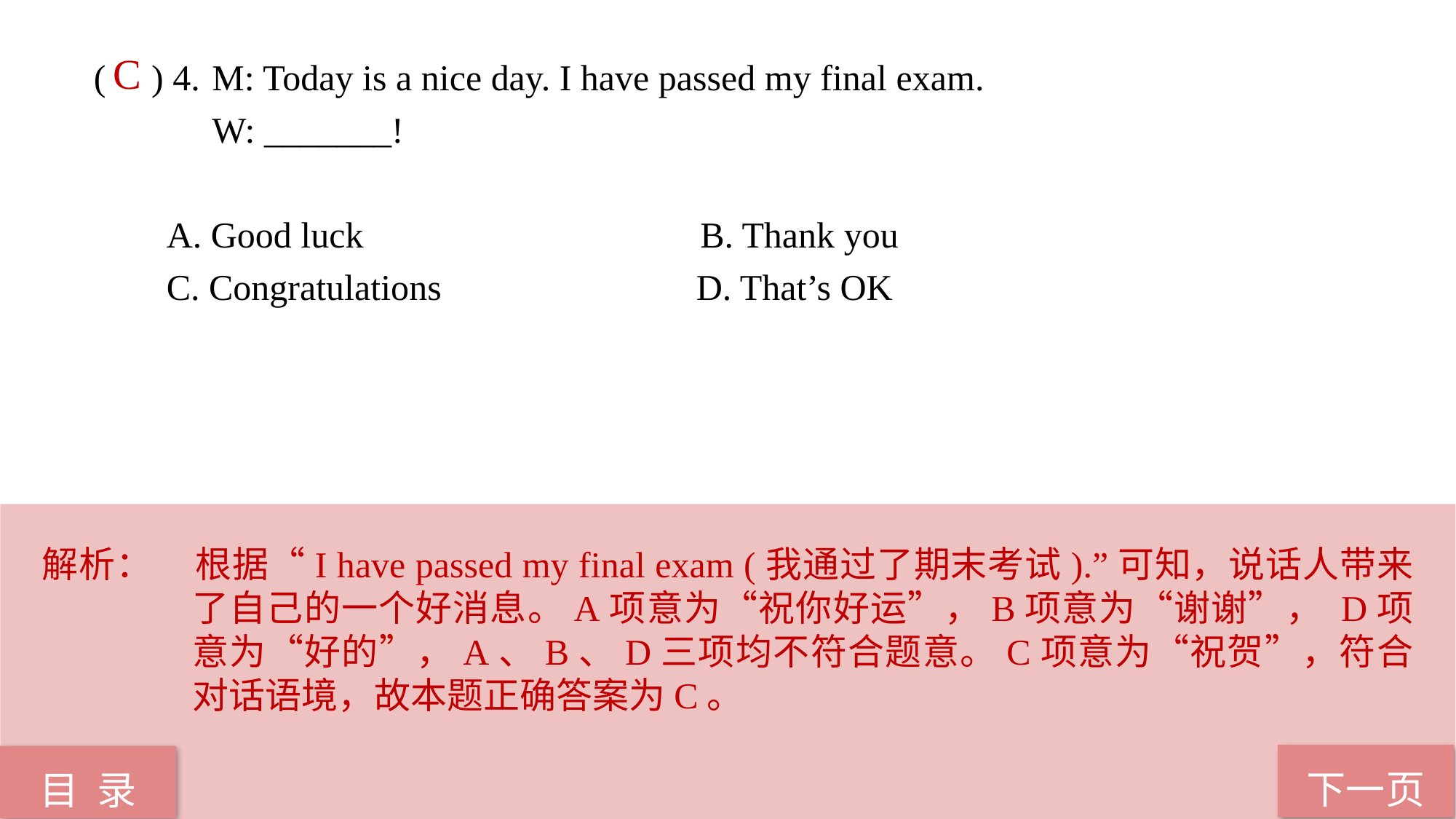

(     ) 4.	 M: Today is a nice day. I have passed my final exam.
             W: _______!

        A. Good luck                                     B. Thank you
        C. Congratulations                            D. That’s OK
C
解析：	根据“I have passed my final exam (我通过了期末考试).”可知，说话人带来了自己的一个好消息。A项意为“祝你好运”，B项意为“谢谢”， D项意为“好的”，A、B、D三项均不符合题意。C项意为“祝贺”，符合对话语境，故本题正确答案为C。